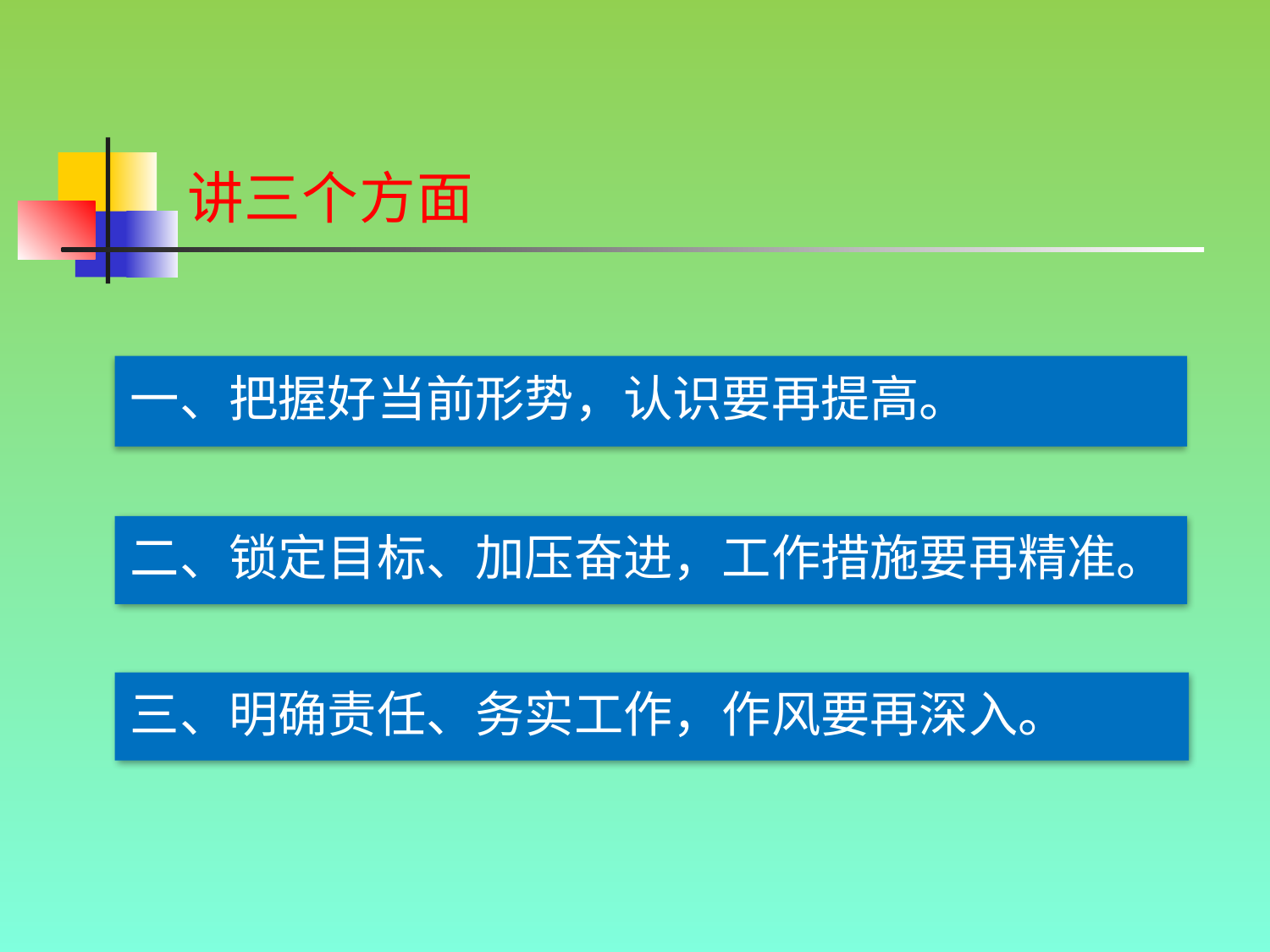

讲三个方面
一、把握好当前形势，认识要再提高。
二、锁定目标、加压奋进，工作措施要再精准。
三、明确责任、务实工作，作风要再深入。